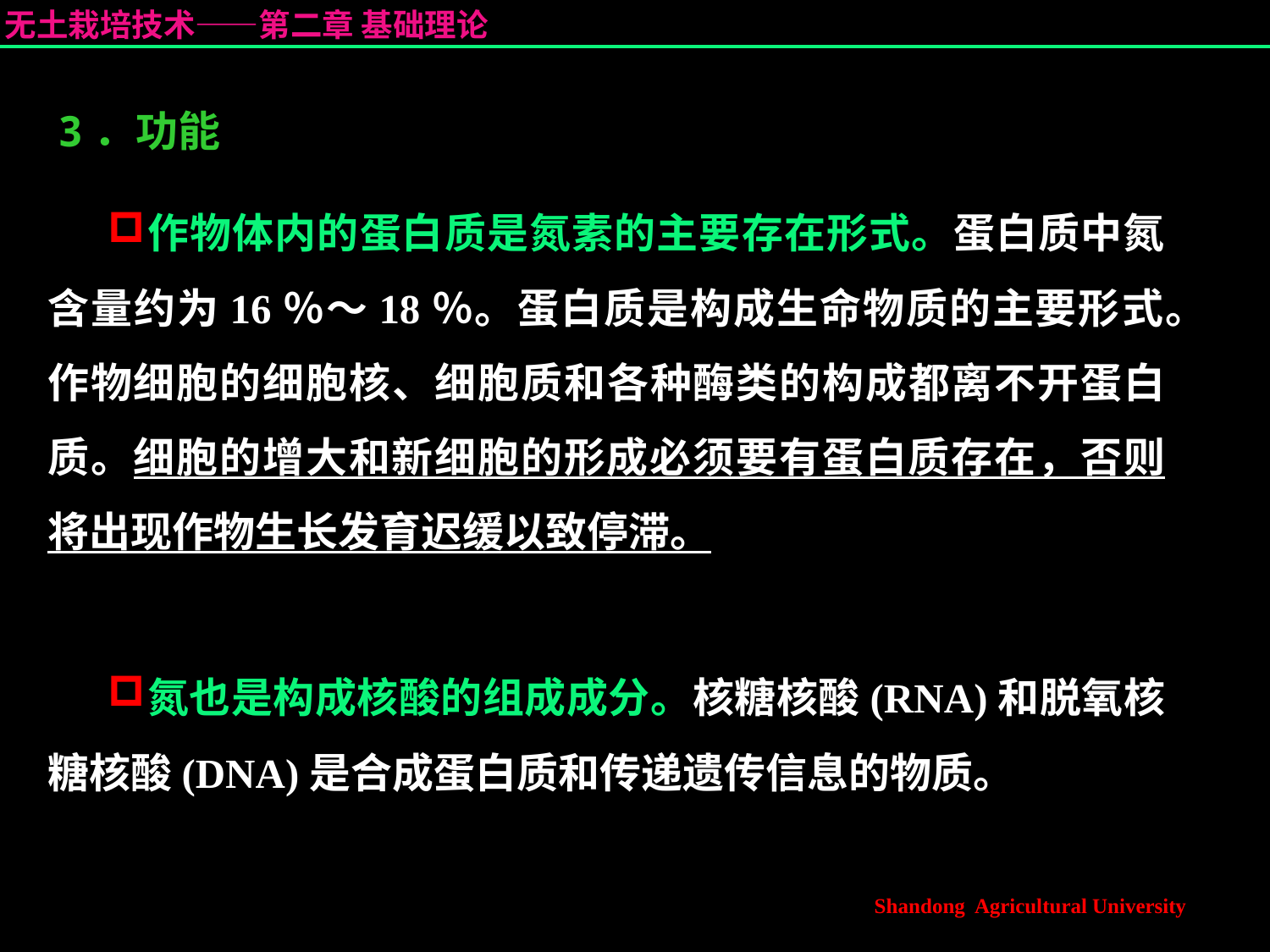

# 3．功能
作物体内的蛋白质是氮素的主要存在形式。蛋白质中氮含量约为16％～18％。蛋白质是构成生命物质的主要形式。作物细胞的细胞核、细胞质和各种酶类的构成都离不开蛋白质。细胞的增大和新细胞的形成必须要有蛋白质存在，否则将出现作物生长发育迟缓以致停滞。

氮也是构成核酸的组成成分。核糖核酸(RNA)和脱氧核糖核酸(DNA)是合成蛋白质和传递遗传信息的物质。